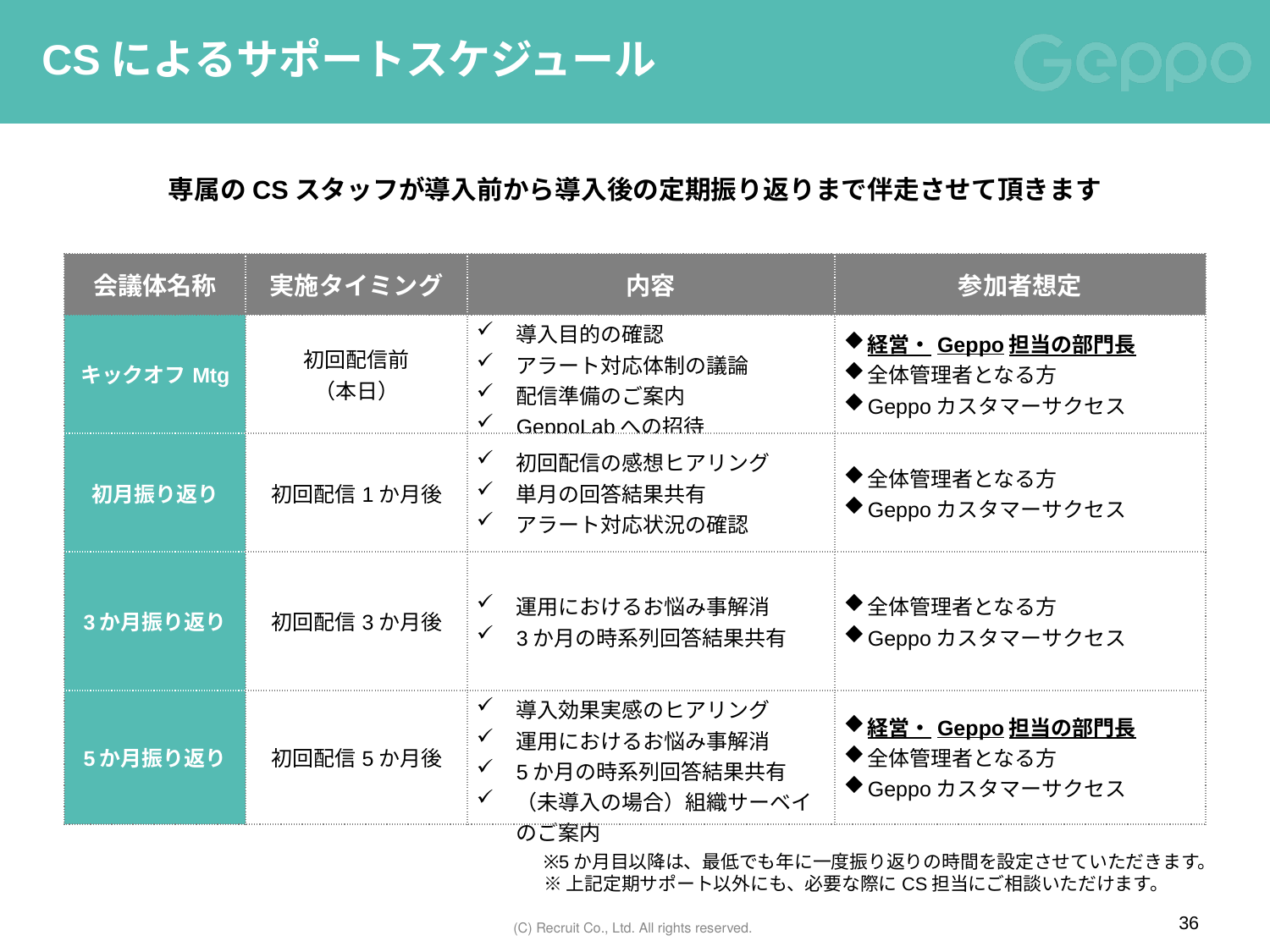

# CSによるサポートスケジュール
専属のCSスタッフが導入前から導入後の定期振り返りまで伴走させて頂きます

| 会議体名称 | 実施タイミング | 内容 | 参加者想定 |
| --- | --- | --- | --- |
| キックオフMtg | 初回配信前 （本日） | 導入目的の確認 アラート対応体制の議論 配信準備のご案内 GeppoLabへの招待 | 経営・Geppo担当の部門長 全体管理者となる方 Geppoカスタマーサクセス |
| 初月振り返り | 初回配信1か月後 | 初回配信の感想ヒアリング 単月の回答結果共有 アラート対応状況の確認 | 全体管理者となる方 Geppoカスタマーサクセス |
| 3か月振り返り | 初回配信3か月後 | 運用におけるお悩み事解消 3か月の時系列回答結果共有 | 全体管理者となる方 Geppoカスタマーサクセス |
| 5か月振り返り | 初回配信5か月後 | 導入効果実感のヒアリング 運用におけるお悩み事解消 5か月の時系列回答結果共有 （未導入の場合）組織サーベイのご案内 | 経営・Geppo担当の部門長 全体管理者となる方 Geppoカスタマーサクセス |
※5か月目以降は、最低でも年に一度振り返りの時間を設定させていただきます。
※上記定期サポート以外にも、必要な際にCS担当にご相談いただけます。
36